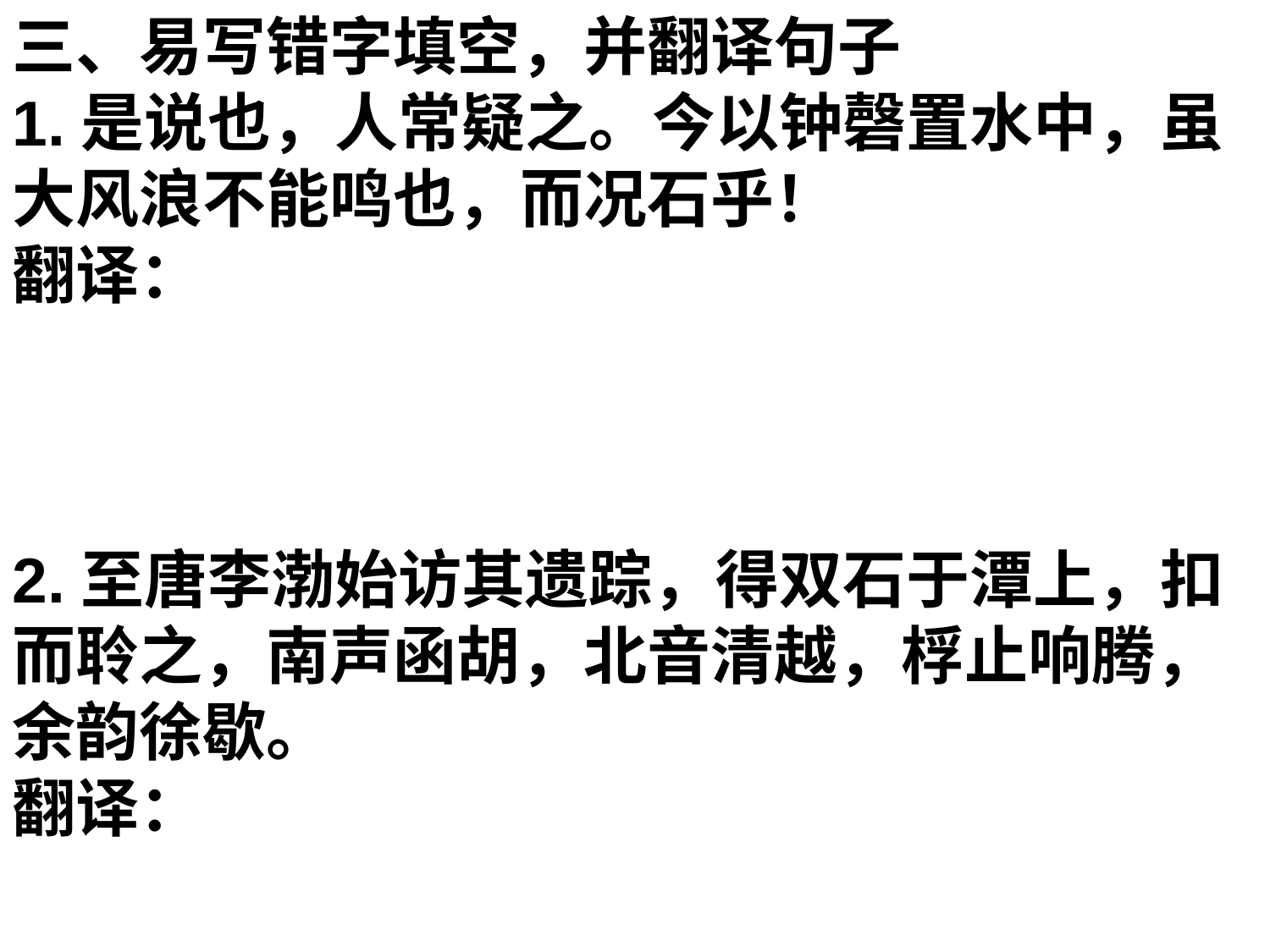

三、易写错字填空，并翻译句子
1.是说也，人常疑之。今以钟磬置水中，虽大风浪不能鸣也，而况石乎！
翻译：

2.至唐李渤始访其遗踪，得双石于潭上，扣而聆之，南声函胡，北音清越，桴止响腾，余韵徐歇。
翻译：